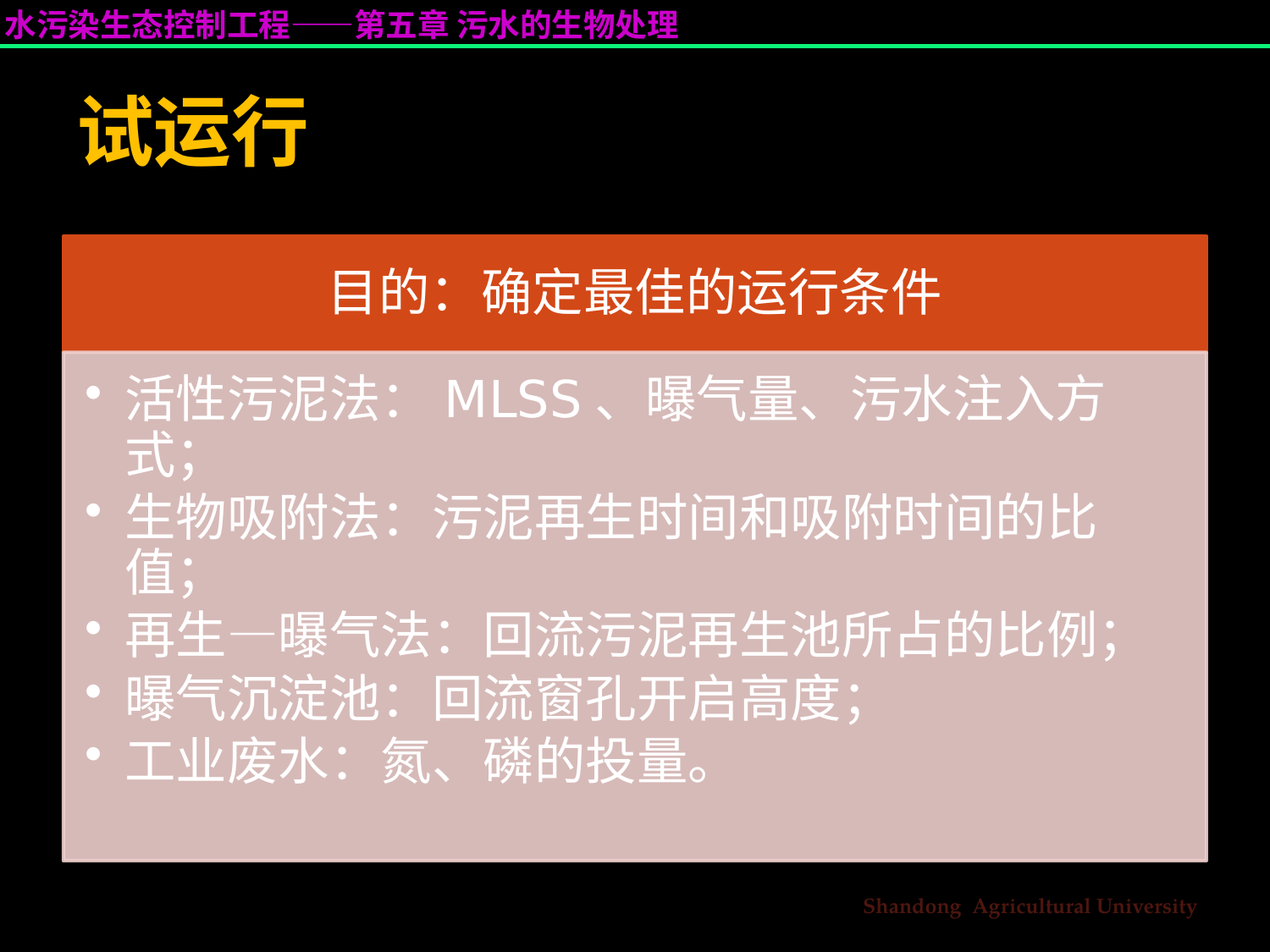

# 试运行
目的：确定最佳的运行条件
活性污泥法：MLSS、曝气量、污水注入方式；
生物吸附法：污泥再生时间和吸附时间的比值；
再生—曝气法：回流污泥再生池所占的比例；
曝气沉淀池：回流窗孔开启高度；
工业废水：氮、磷的投量。